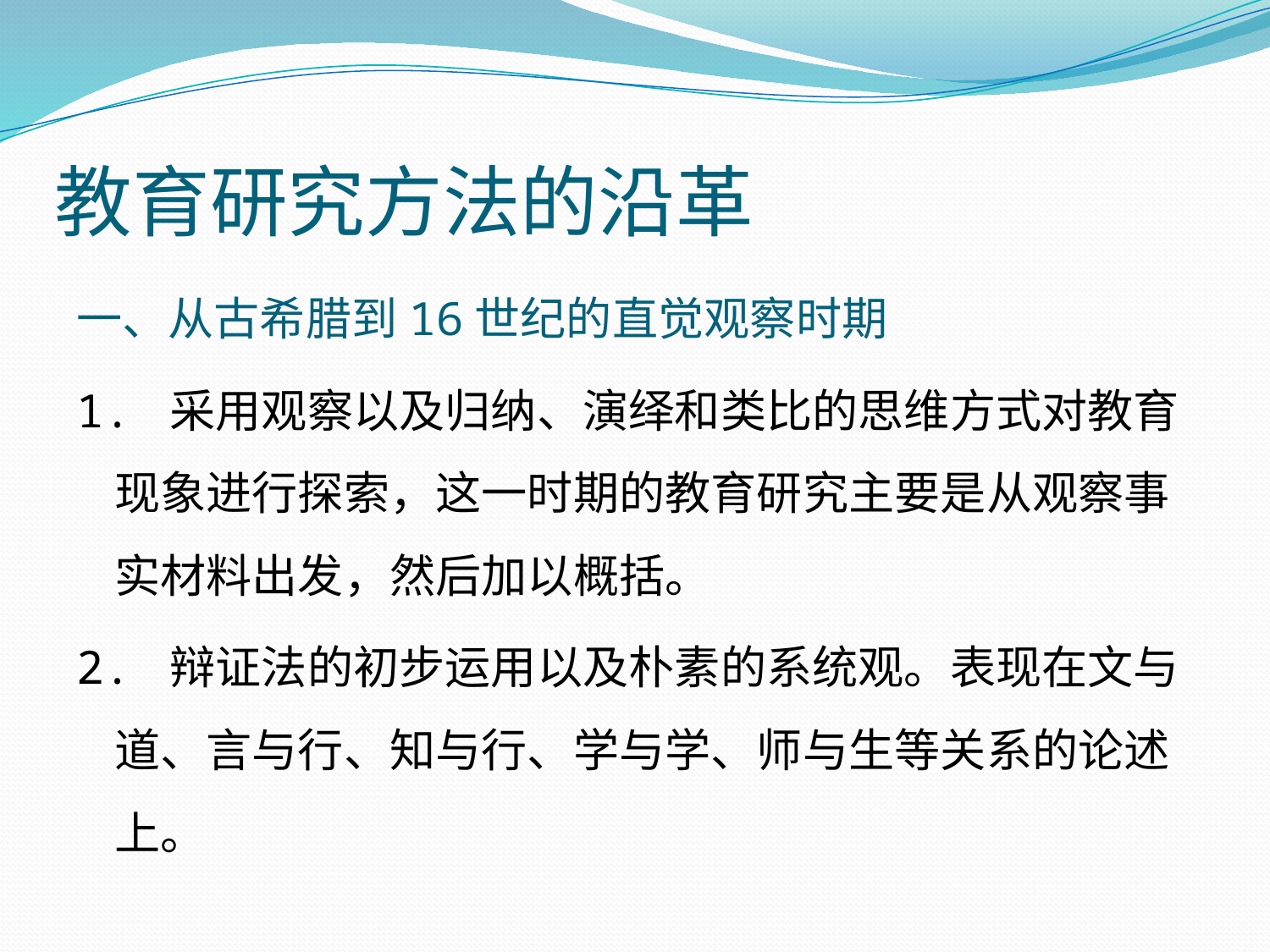

# 教育研究方法的沿革
一、从古希腊到16世纪的直觉观察时期
1. 采用观察以及归纳、演绎和类比的思维方式对教育现象进行探索，这一时期的教育研究主要是从观察事实材料出发，然后加以概括。
2. 辩证法的初步运用以及朴素的系统观。表现在文与道、言与行、知与行、学与学、师与生等关系的论述上。